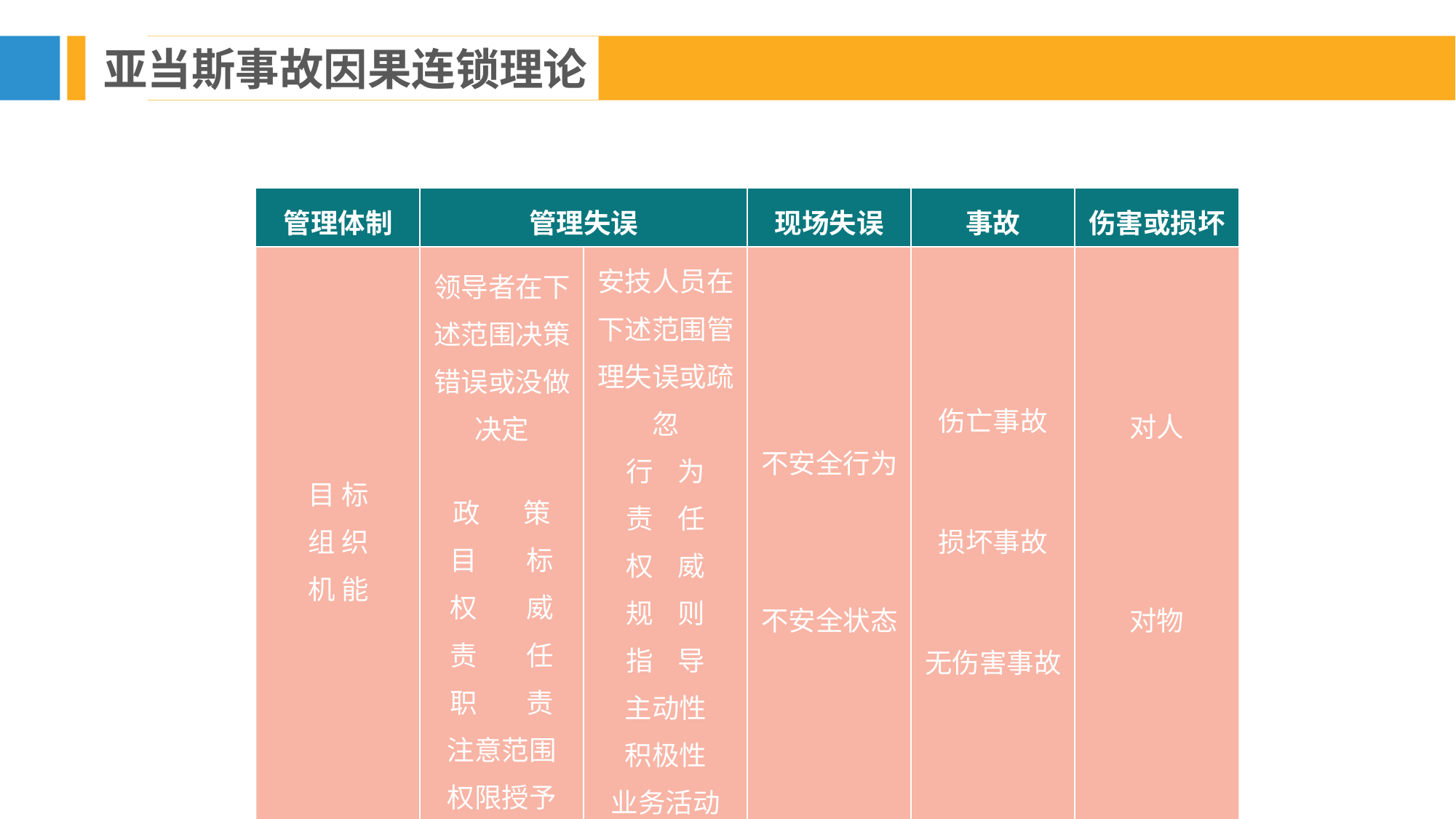

亚当斯事故因果连锁理论
| 管理体制 | 管理失误 |  | 现场失误 | 事故 | 伤害或损坏 |
| --- | --- | --- | --- | --- | --- |
| 目 标 组 织 机 能 | 领导者在下述范围决策错误或没做决定 政 策 目 标 权 威 责 任 职 责 注意范围 权限授予 | 安技人员在下述范围管理失误或疏忽 行 为 责 任 权 威 规 则 指 导 主动性 积极性 业务活动 | 不安全行为 不安全状态 | 伤亡事故 损坏事故 无伤害事故 | 对人 对物 |